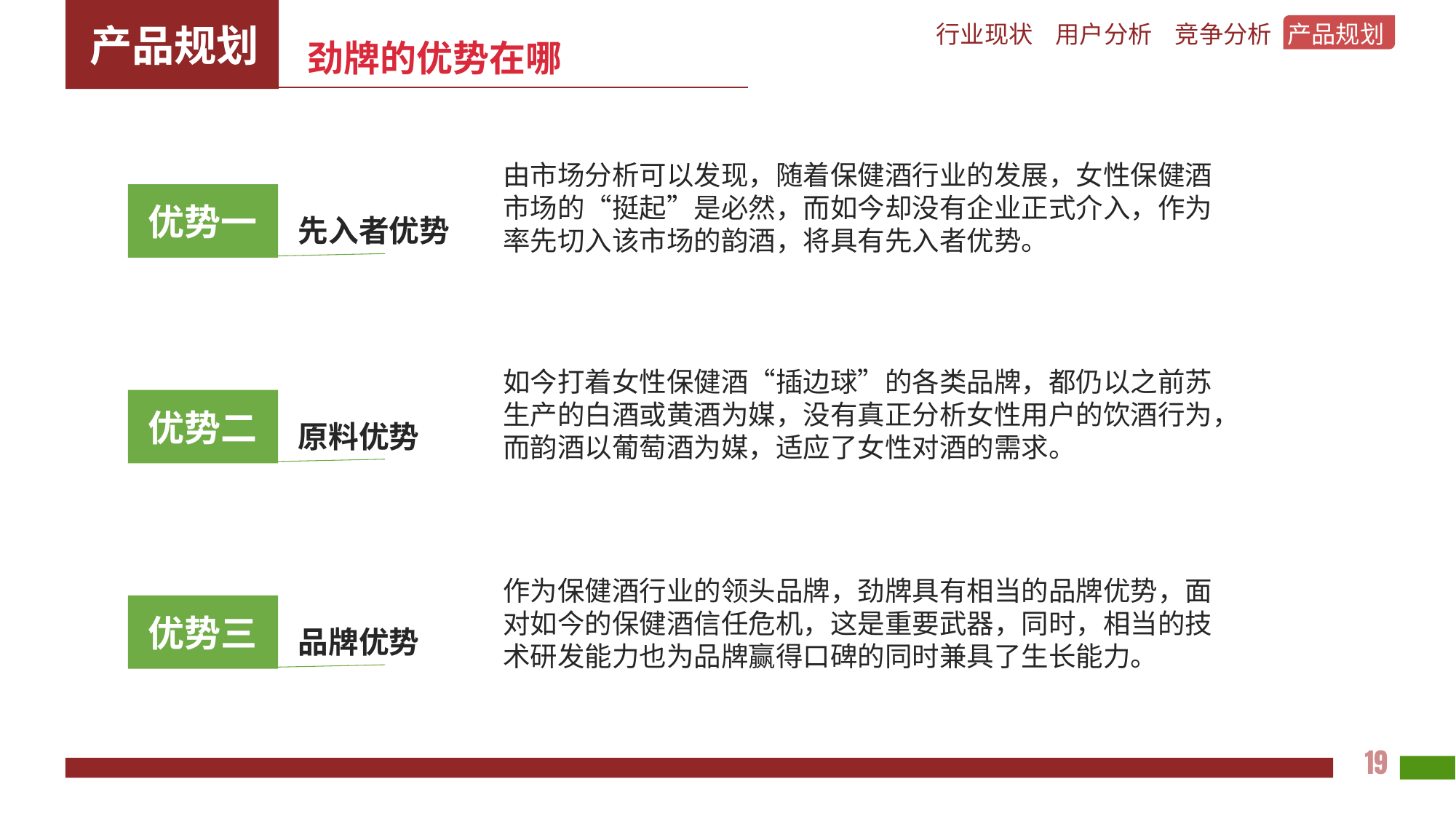

劲牌的优势在哪
由市场分析可以发现，随着保健酒行业的发展，女性保健酒市场的“挺起”是必然，而如今却没有企业正式介入，作为率先切入该市场的韵酒，将具有先入者优势。
优势一
先入者优势
如今打着女性保健酒“插边球”的各类品牌，都仍以之前苏生产的白酒或黄酒为媒，没有真正分析女性用户的饮酒行为，而韵酒以葡萄酒为媒，适应了女性对酒的需求。
优势二
原料优势
作为保健酒行业的领头品牌，劲牌具有相当的品牌优势，面对如今的保健酒信任危机，这是重要武器，同时，相当的技术研发能力也为品牌赢得口碑的同时兼具了生长能力。
优势三
品牌优势
19